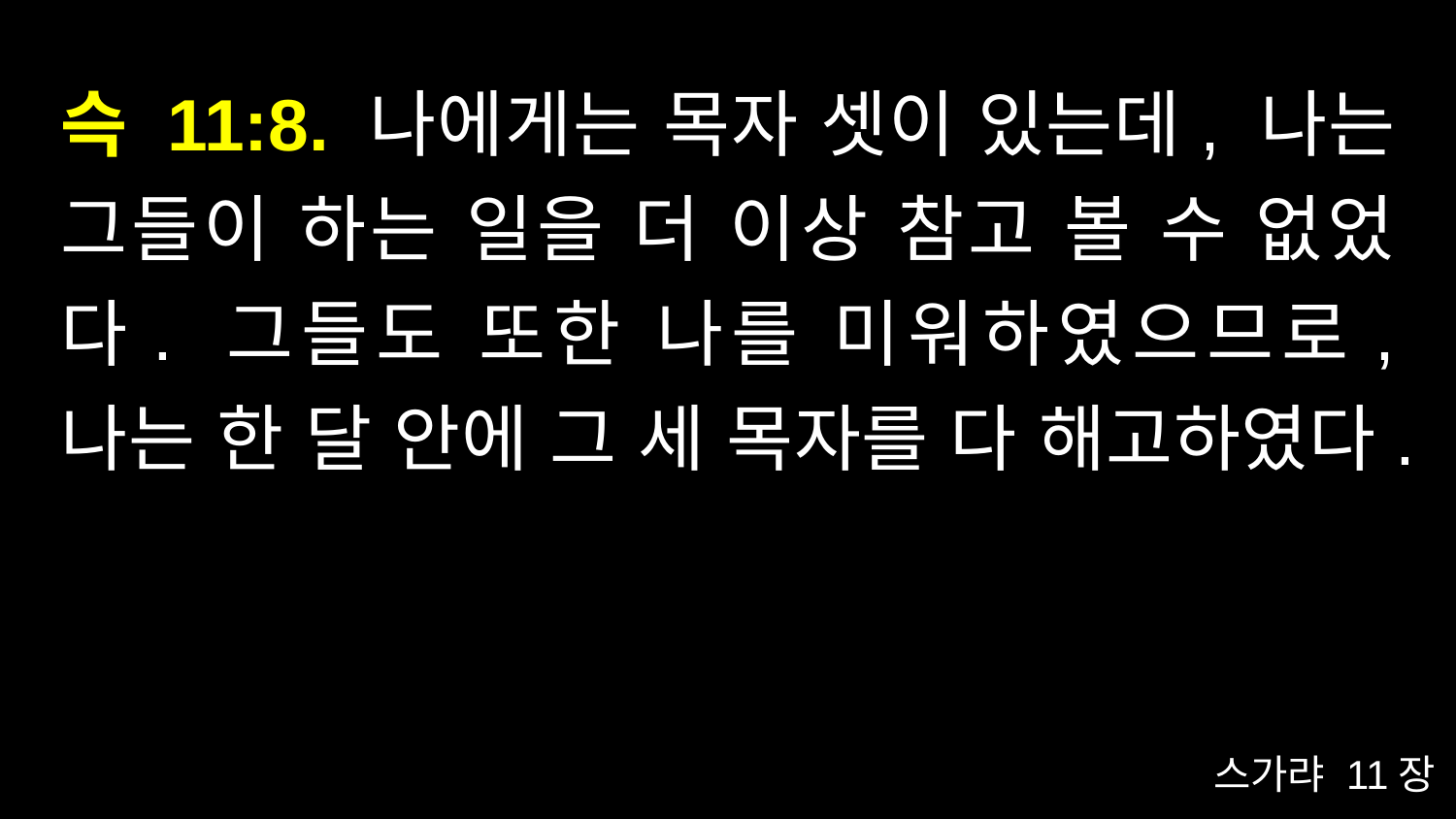

# 슥 11:8. 나에게는 목자 셋이 있는데, 나는 그들이 하는 일을 더 이상 참고 볼 수 없었다. 그들도 또한 나를 미워하였으므로, 나는 한 달 안에 그 세 목자를 다 해고하였다.
스가랴 11장